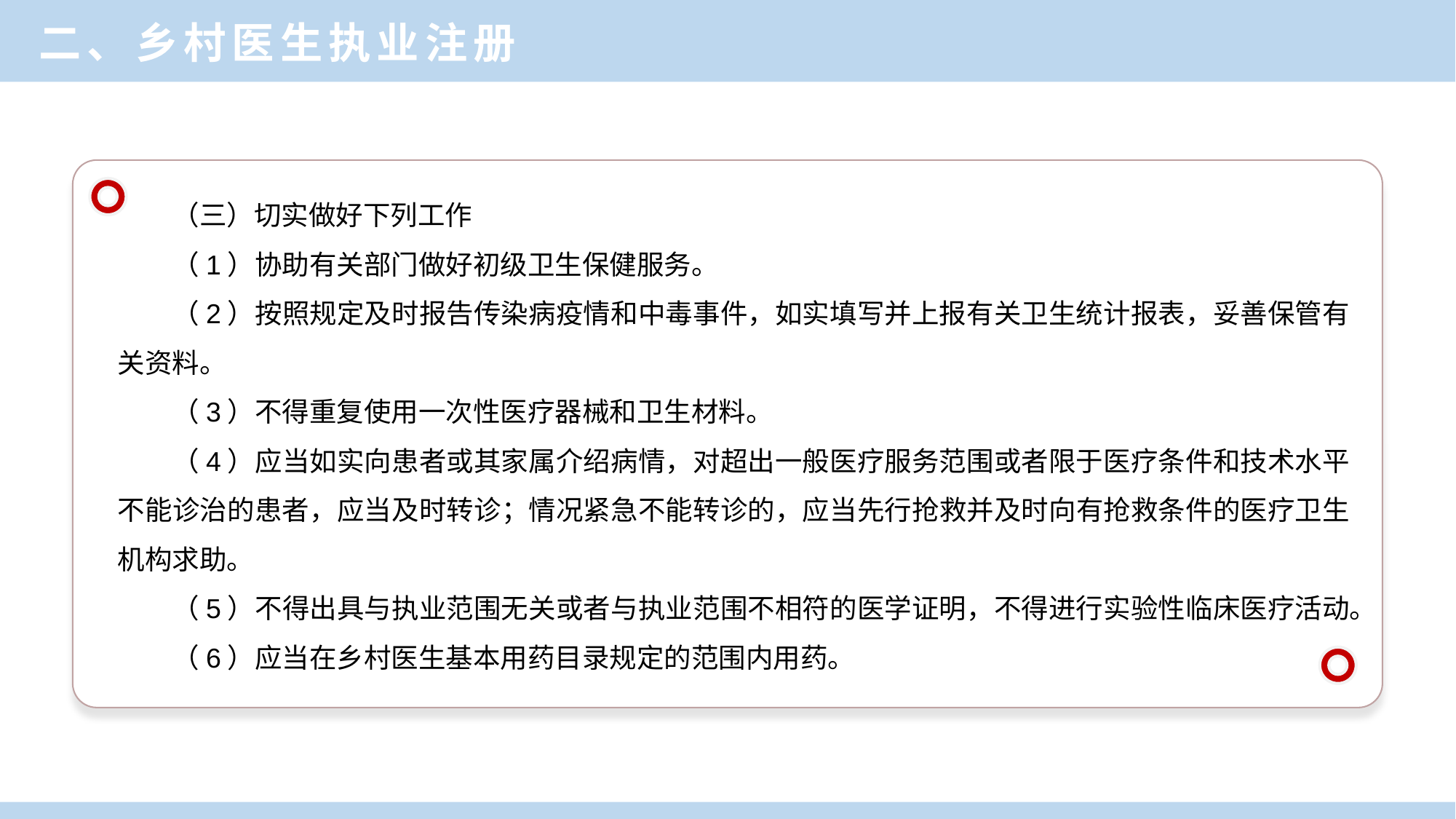

二、乡村医生执业注册

（三）切实做好下列工作
（1）协助有关部门做好初级卫生保健服务。
（2）按照规定及时报告传染病疫情和中毒事件，如实填写并上报有关卫生统计报表，妥善保管有关资料。
（3）不得重复使用一次性医疗器械和卫生材料。
（4）应当如实向患者或其家属介绍病情，对超出一般医疗服务范围或者限于医疗条件和技术水平不能诊治的患者，应当及时转诊；情况紧急不能转诊的，应当先行抢救并及时向有抢救条件的医疗卫生机构求助。
（5）不得出具与执业范围无关或者与执业范围不相符的医学证明，不得进行实验性临床医疗活动。
（6）应当在乡村医生基本用药目录规定的范围内用药。